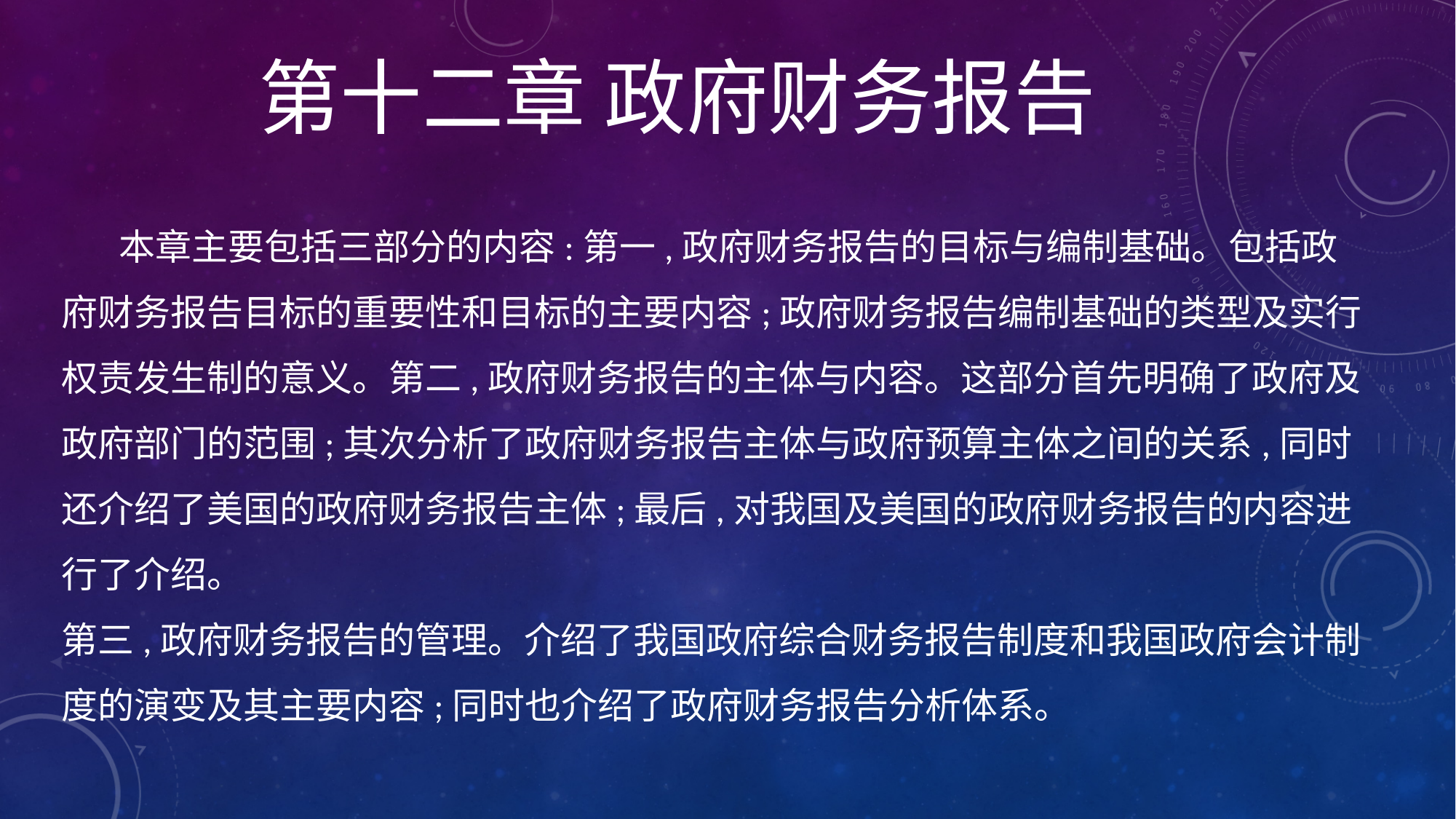

第十二章 政府财务报告
# 本章主要包括三部分的内容:第一,政府财务报告的目标与编制基础。包括政府财务报告目标的重要性和目标的主要内容;政府财务报告编制基础的类型及实行权责发生制的意义。第二,政府财务报告的主体与内容。这部分首先明确了政府及政府部门的范围;其次分析了政府财务报告主体与政府预算主体之间的关系,同时还介绍了美国的政府财务报告主体;最后,对我国及美国的政府财务报告的内容进行了介绍。 第三,政府财务报告的管理。介绍了我国政府综合财务报告制度和我国政府会计制度的演变及其主要内容;同时也介绍了政府财务报告分析体系。